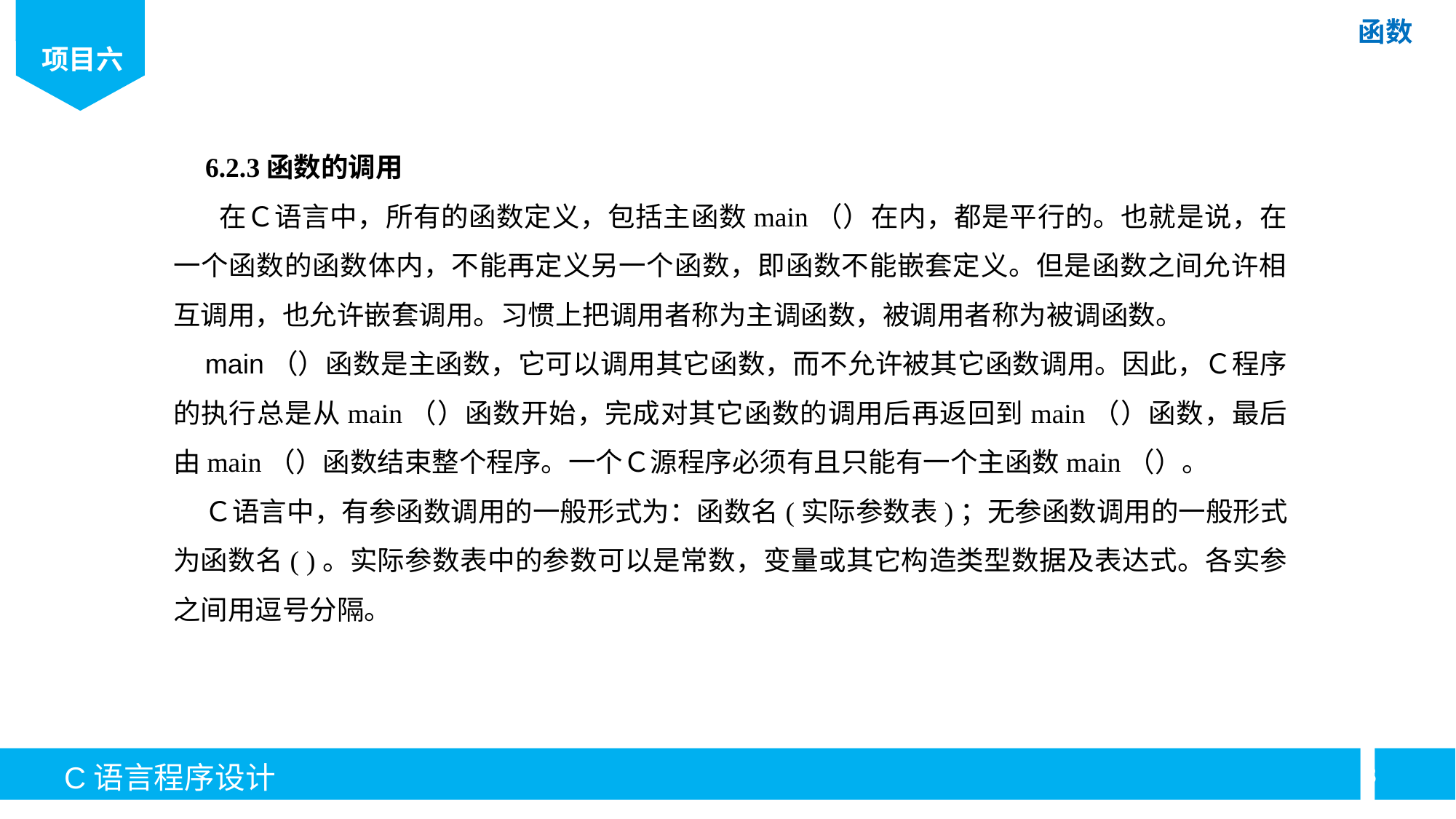

6.2.3函数的调用
 在Ｃ语言中，所有的函数定义，包括主函数main（）在内，都是平行的。也就是说，在一个函数的函数体内，不能再定义另一个函数，即函数不能嵌套定义。但是函数之间允许相互调用，也允许嵌套调用。习惯上把调用者称为主调函数，被调用者称为被调函数。
main（）函数是主函数，它可以调用其它函数，而不允许被其它函数调用。因此，Ｃ程序的执行总是从main（）函数开始，完成对其它函数的调用后再返回到main（）函数，最后由main（）函数结束整个程序。一个Ｃ源程序必须有且只能有一个主函数main（）。
Ｃ语言中，有参函数调用的一般形式为：函数名(实际参数表)；无参函数调用的一般形式为函数名( )。实际参数表中的参数可以是常数，变量或其它构造类型数据及表达式。各实参之间用逗号分隔。